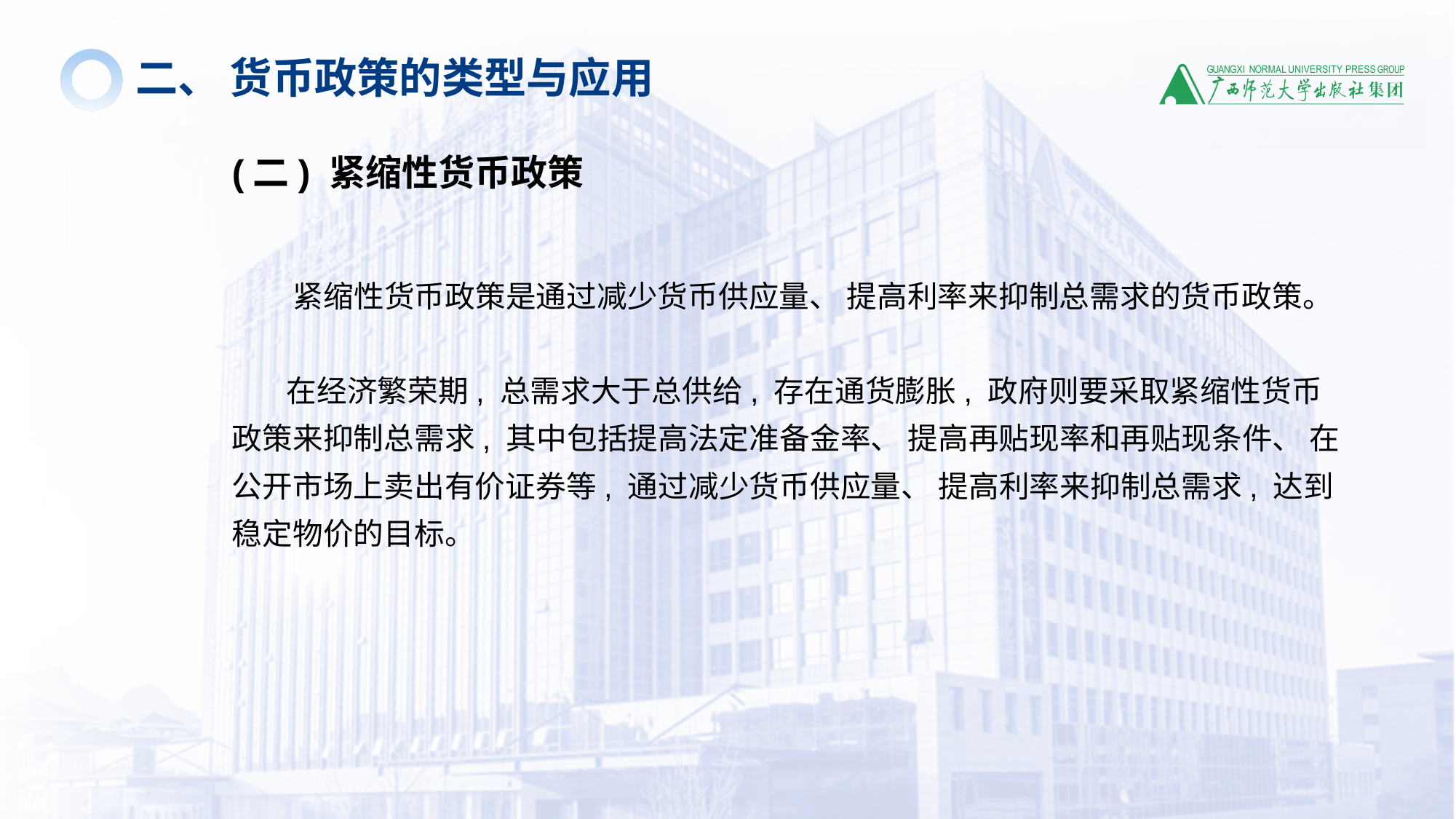

二、 货币政策的类型与应用

(二) 紧缩性货币政策
        紧缩性货币政策是通过减少货币供应量、 提高利率来抑制总需求的货币政策。

       在经济繁荣期, 总需求大于总供给, 存在通货膨胀, 政府则要采取紧缩性货币政策来抑制总需求, 其中包括提高法定准备金率、 提高再贴现率和再贴现条件、 在公开市场上卖出有价证券等, 通过减少货币供应量、 提高利率来抑制总需求, 达到稳定物价的目标。